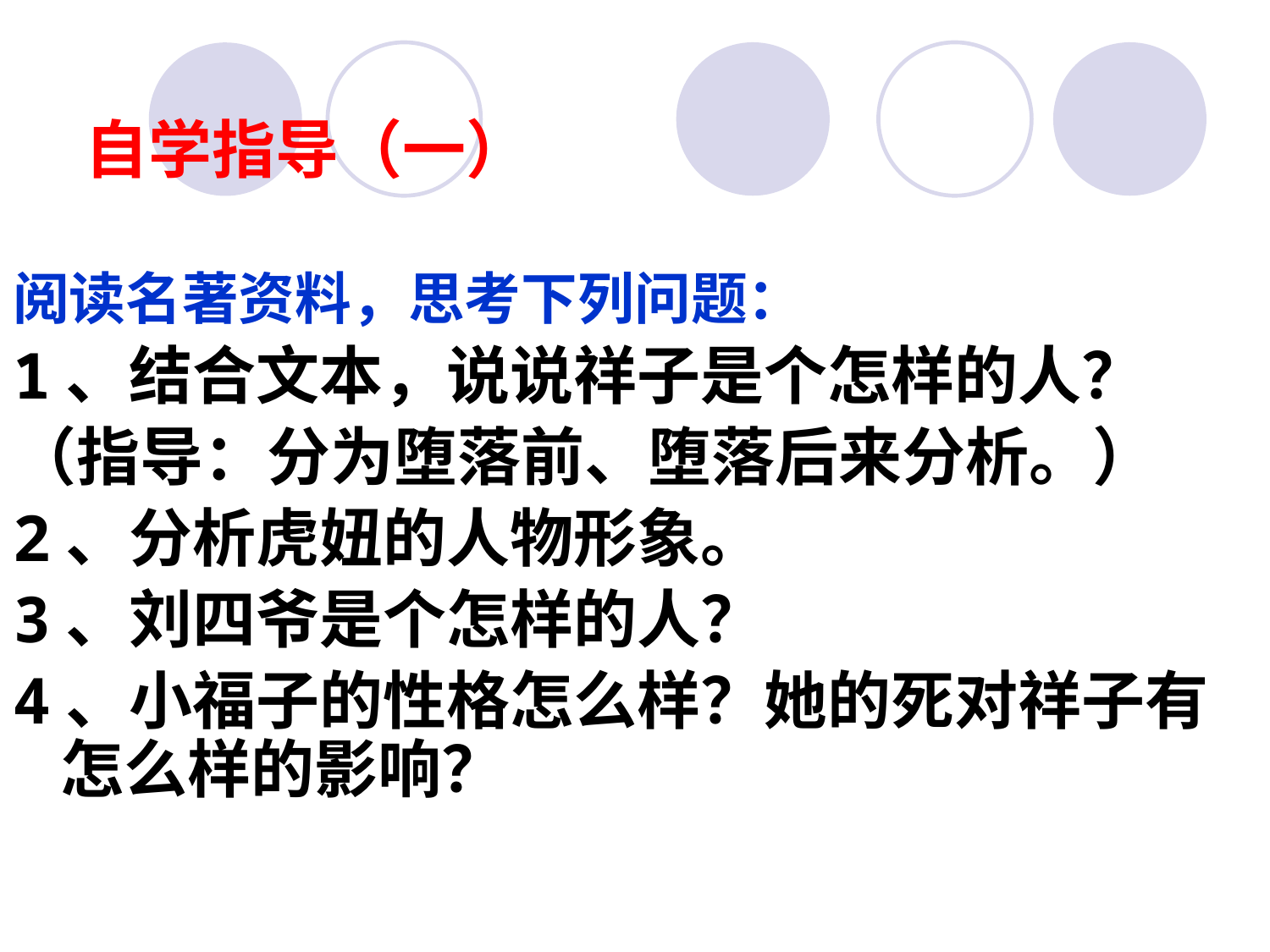

自学指导（一）

阅读名著资料，思考下列问题：
1、结合文本，说说祥子是个怎样的人？
（指导：分为堕落前、堕落后来分析。）
2、分析虎妞的人物形象。
3、刘四爷是个怎样的人？
4、小福子的性格怎么样？她的死对祥子有怎么样的影响？